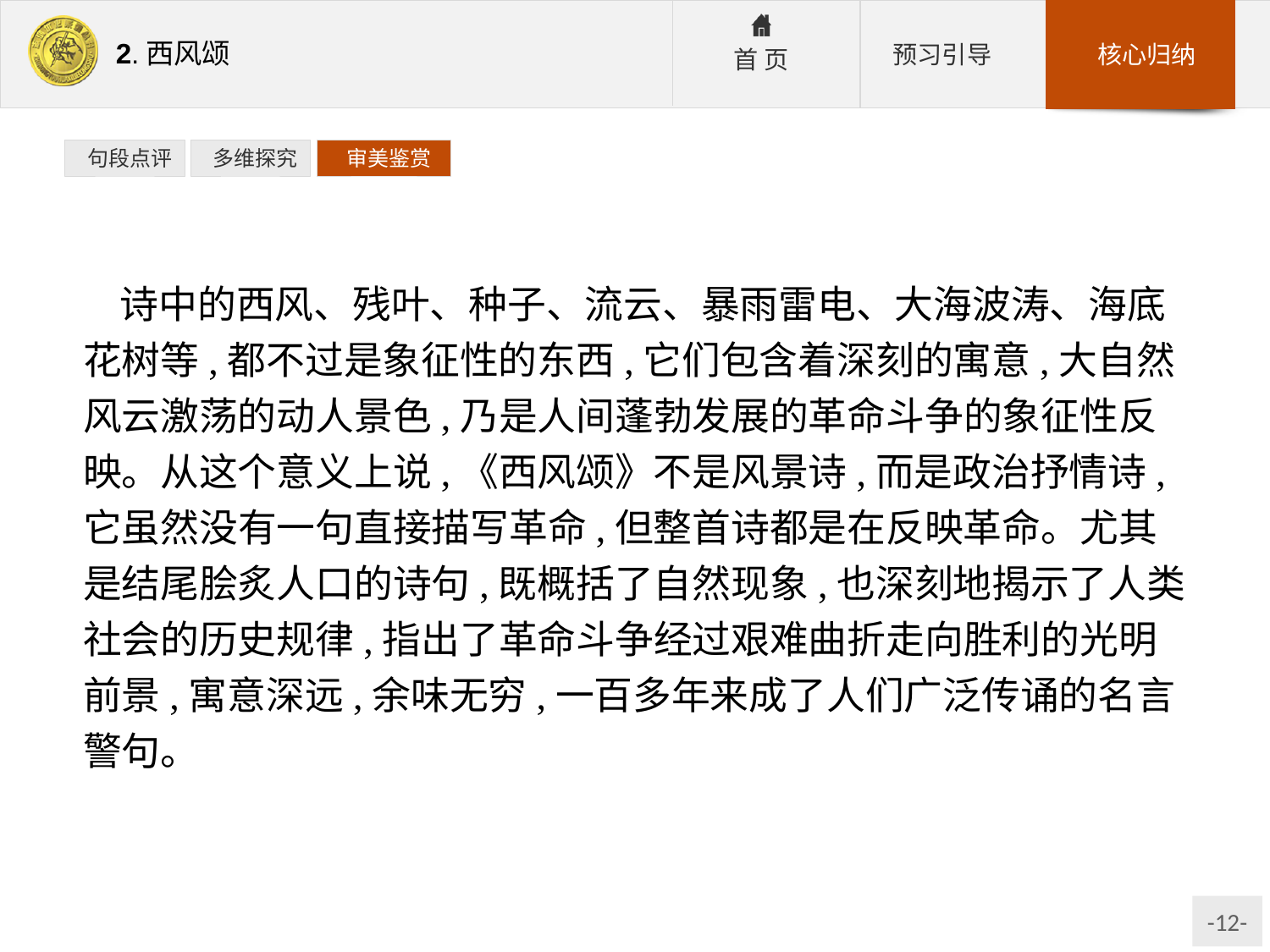

句段点评
 多维探究
 审美鉴赏
诗中的西风、残叶、种子、流云、暴雨雷电、大海波涛、海底花树等,都不过是象征性的东西,它们包含着深刻的寓意,大自然风云激荡的动人景色,乃是人间蓬勃发展的革命斗争的象征性反映。从这个意义上说,《西风颂》不是风景诗,而是政治抒情诗,它虽然没有一句直接描写革命,但整首诗都是在反映革命。尤其是结尾脍炙人口的诗句,既概括了自然现象,也深刻地揭示了人类社会的历史规律,指出了革命斗争经过艰难曲折走向胜利的光明前景,寓意深远,余味无穷,一百多年来成了人们广泛传诵的名言警句。